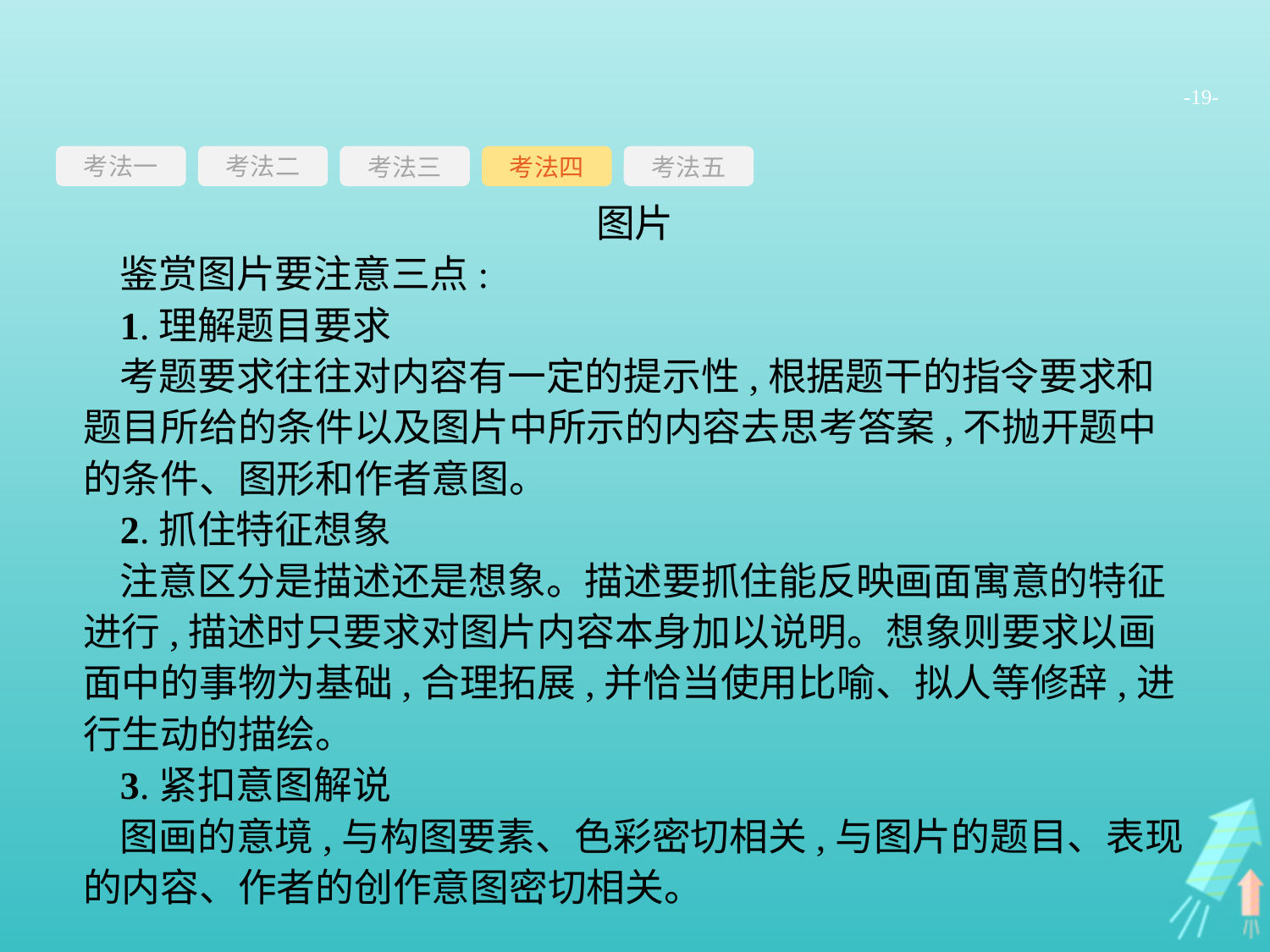

-19-
考法一
考法三
考法四
考法五
考法二
图片
鉴赏图片要注意三点:
1.理解题目要求
考题要求往往对内容有一定的提示性,根据题干的指令要求和题目所给的条件以及图片中所示的内容去思考答案,不抛开题中的条件、图形和作者意图。
2.抓住特征想象
注意区分是描述还是想象。描述要抓住能反映画面寓意的特征进行,描述时只要求对图片内容本身加以说明。想象则要求以画面中的事物为基础,合理拓展,并恰当使用比喻、拟人等修辞,进行生动的描绘。
3.紧扣意图解说
图画的意境,与构图要素、色彩密切相关,与图片的题目、表现的内容、作者的创作意图密切相关。